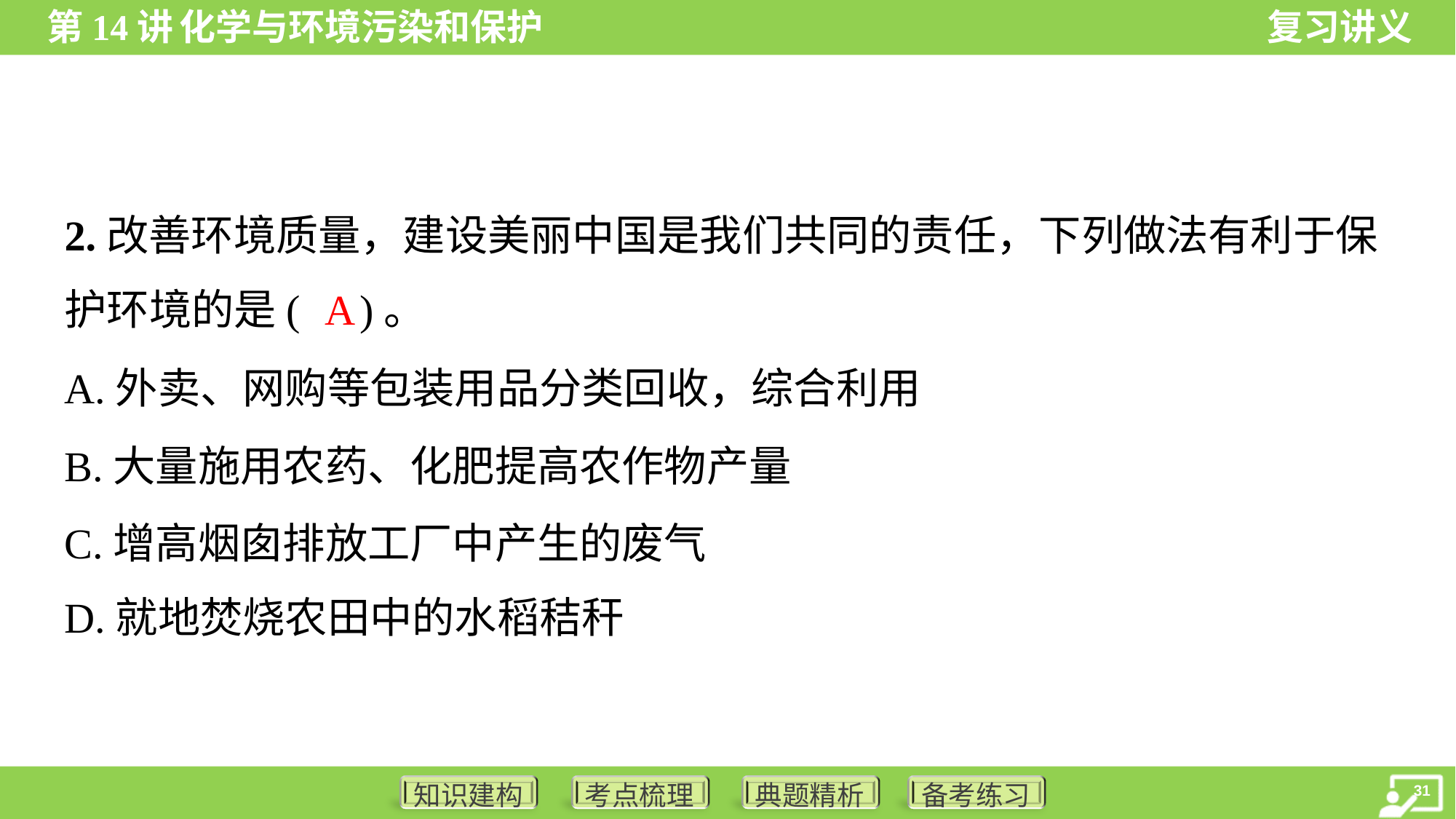

2.改善环境质量，建设美丽中国是我们共同的责任，下列做法有利于保
护环境的是(     )。
A
A.外卖、网购等包装用品分类回收，综合利用
B.大量施用农药、化肥提高农作物产量
C.增高烟囱排放工厂中产生的废气
D.就地焚烧农田中的水稻秸秆